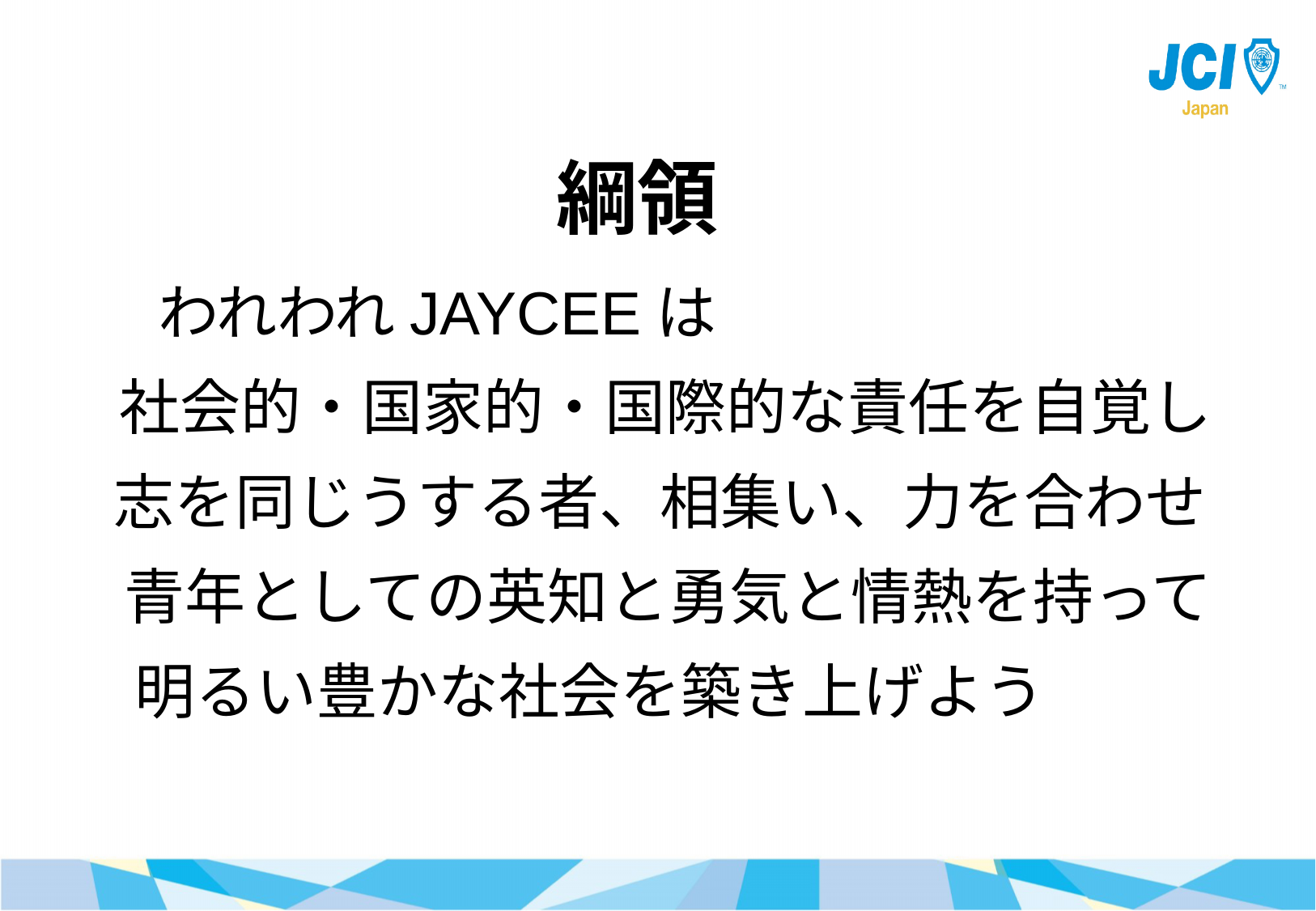

綱領
われわれJAYCEEは
社会的・国家的・国際的な責任を自覚し
志を同じうする者、相集い、力を合わせ
青年としての英知と勇気と情熱を持って
明るい豊かな社会を築き上げよう